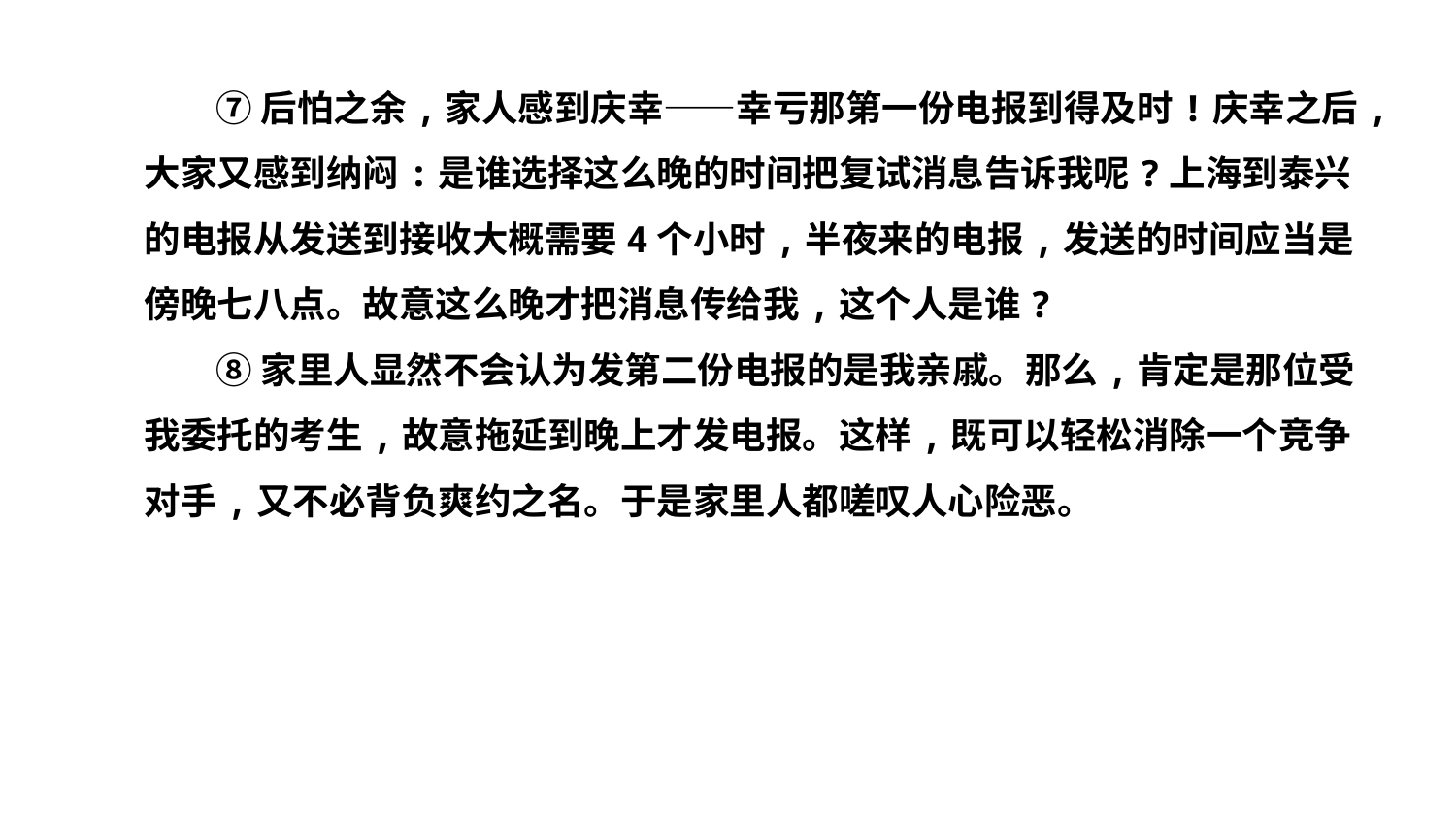

⑦后怕之余,家人感到庆幸——幸亏那第一份电报到得及时!庆幸之后,大家又感到纳闷:是谁选择这么晚的时间把复试消息告诉我呢?上海到泰兴的电报从发送到接收大概需要4个小时,半夜来的电报,发送的时间应当是傍晚七八点。故意这么晚才把消息传给我,这个人是谁?
⑧家里人显然不会认为发第二份电报的是我亲戚。那么,肯定是那位受我委托的考生,故意拖延到晚上才发电报。这样,既可以轻松消除一个竞争对手,又不必背负爽约之名。于是家里人都嗟叹人心险恶。